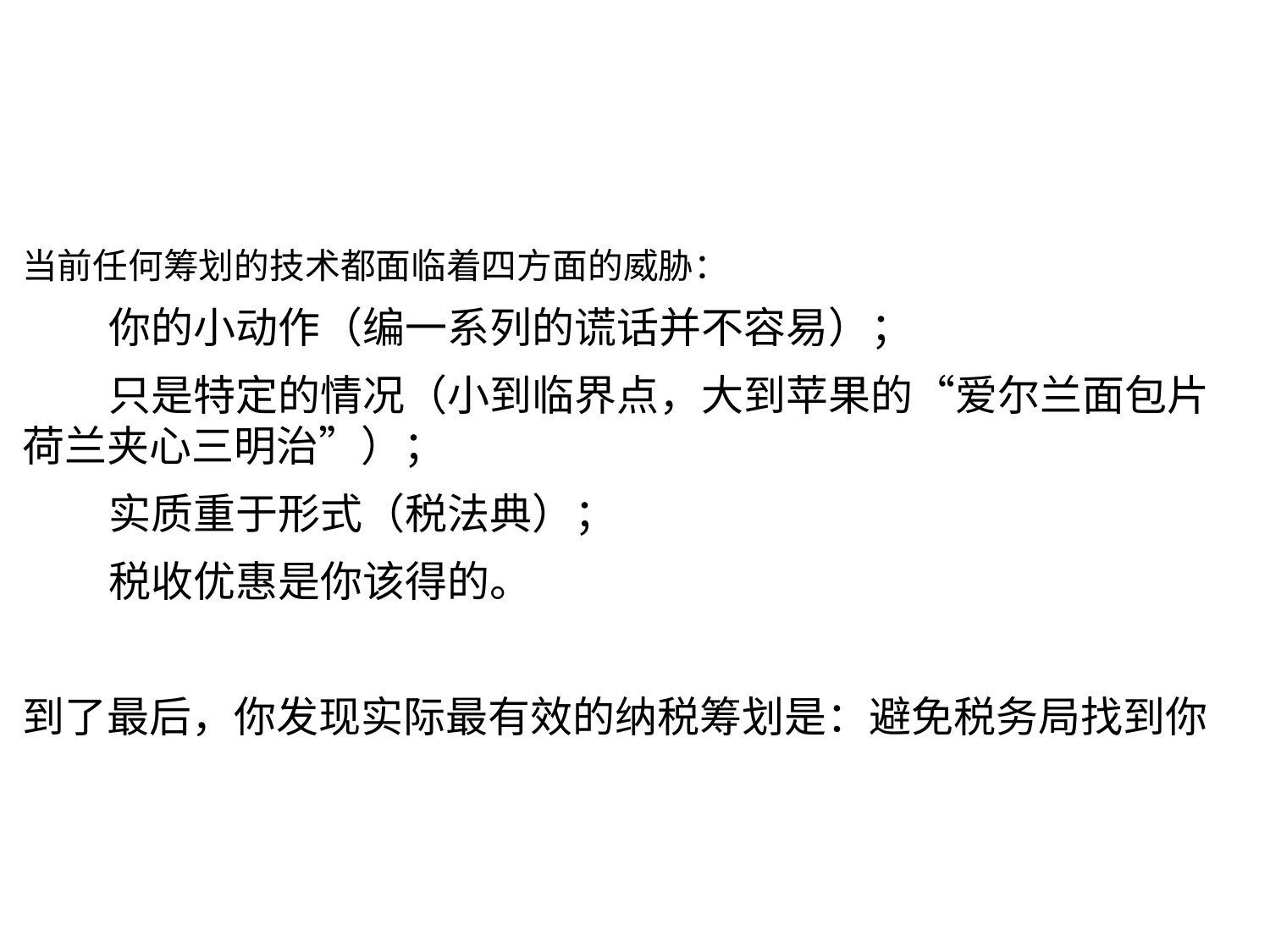

当前任何筹划的技术都面临着四方面的威胁：
        你的小动作（编一系列的谎话并不容易）；
        只是特定的情况（小到临界点，大到苹果的“爱尔兰面包片荷兰夹心三明治”）；
        实质重于形式（税法典）；
        税收优惠是你该得的。

到了最后，你发现实际最有效的纳税筹划是：避免税务局找到你